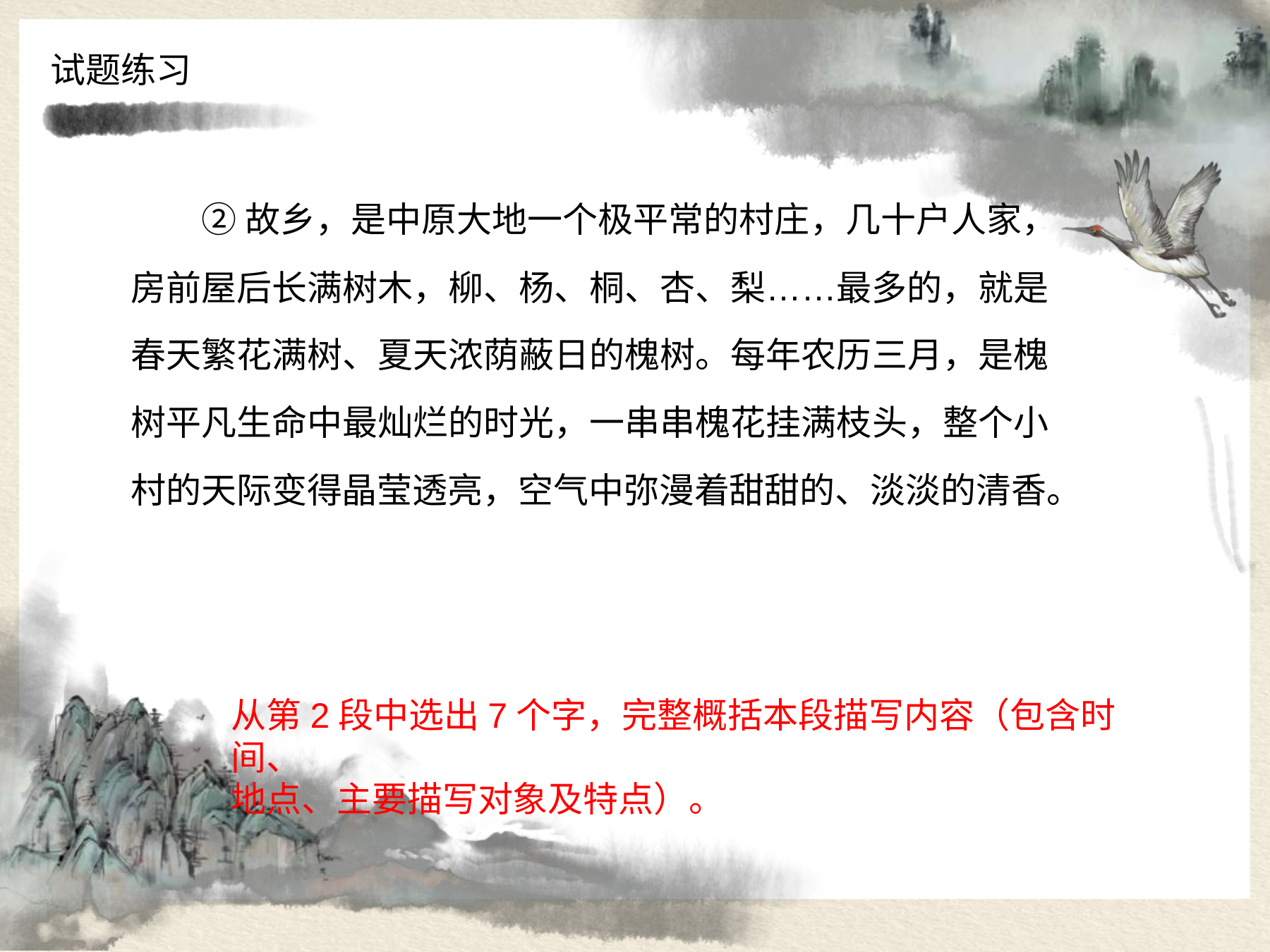

试题练习

②故乡，是中原大地一个极平常的村庄，几十户人家，  房前屋后长满树木，柳、杨、桐、杏、梨……最多的，就是  春天繁花满树、夏天浓荫蔽日的槐树。每年农历三月，是槐  树平凡生命中最灿烂的时光，一串串槐花挂满枝头，整个小  村的天际变得晶莹透亮，空气中弥漫着甜甜的、淡淡的清香。

从第2段中选出7个字，完整概括本段描写内容（包含时间、
地点、主要描写对象及特点）。